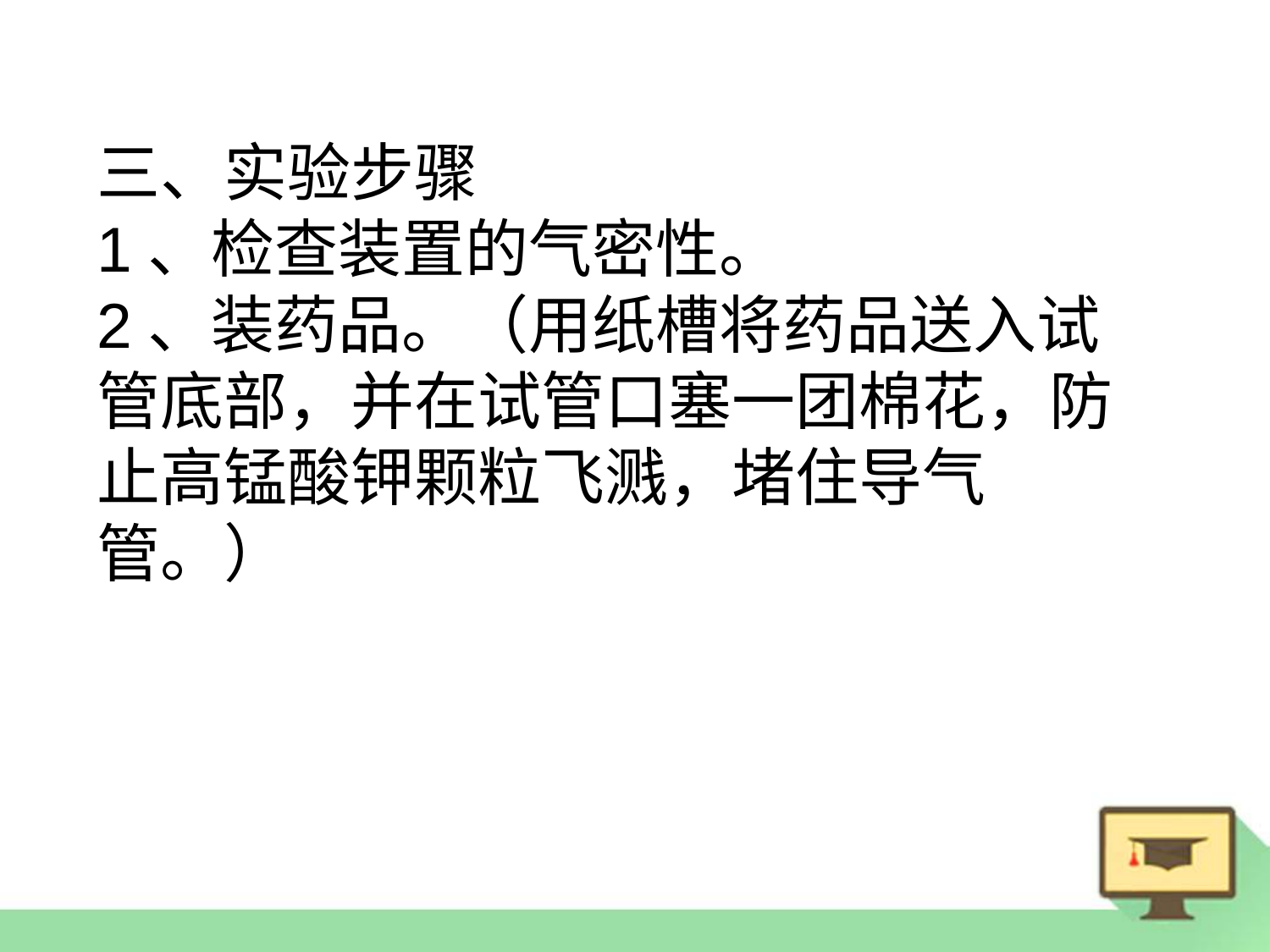

三、实验步骤
1、检查装置的气密性。
2、装药品。（用纸槽将药品送入试管底部，并在试管口塞一团棉花，防止高锰酸钾颗粒飞溅，堵住导气管。）